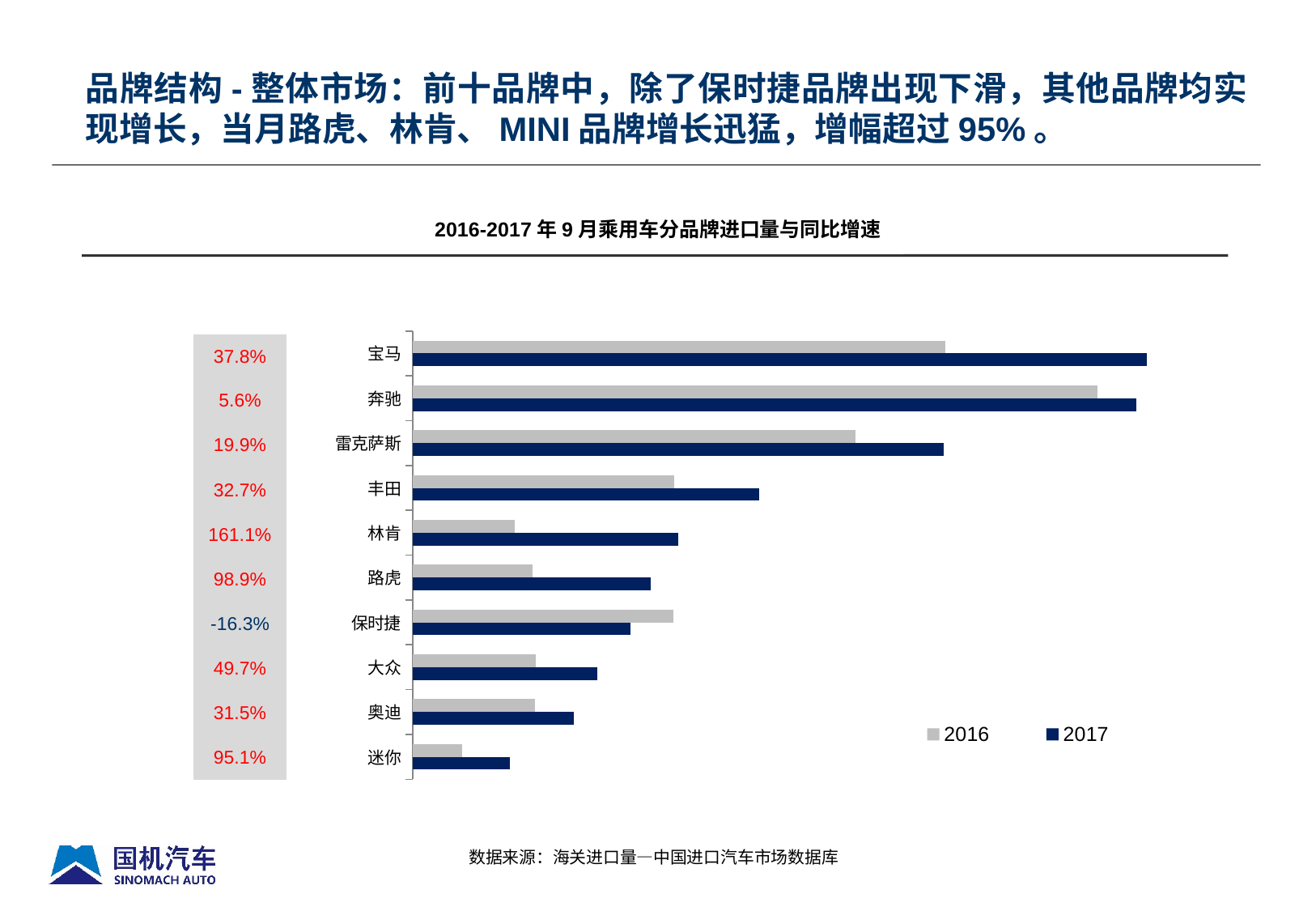

品牌结构-整体市场：前十品牌中，除了保时捷品牌出现下滑，其他品牌均实现增长，当月路虎、林肯、MINI品牌增长迅猛，增幅超过95%。
2016-2017年9月乘用车分品牌进口量与同比增速

### Chart

| Category | 2017 | 2016 |
|---|---|---|
| 迷你 | 2287.0 | 1172.0 |
| 奥迪 | 3805.0 | 2893.0 |
| 大众 | 4362.0 | 2913.0 |
| 保时捷 | 5144.0 | 6145.0 |
| 路虎 | 5616.0 | 2823.0 |
| 林肯 | 6263.0 | 2399.0 |
| 丰田 | 8183.0 | 6168.0 |
| 雷克萨斯 | 12534.0 | 10453.0 |
| 奔驰 | 17080.0 | 16176.0 |
| 宝马 | 17333.0 | 12582.0 |
| 37.8% |
| --- |
| 5.6% |
| 19.9% |
| 32.7% |
| 161.1% |
| 98.9% |
| -16.3% |
| 49.7% |
| 31.5% |
| 95.1% |
数据来源：海关进口量—中国进口汽车市场数据库